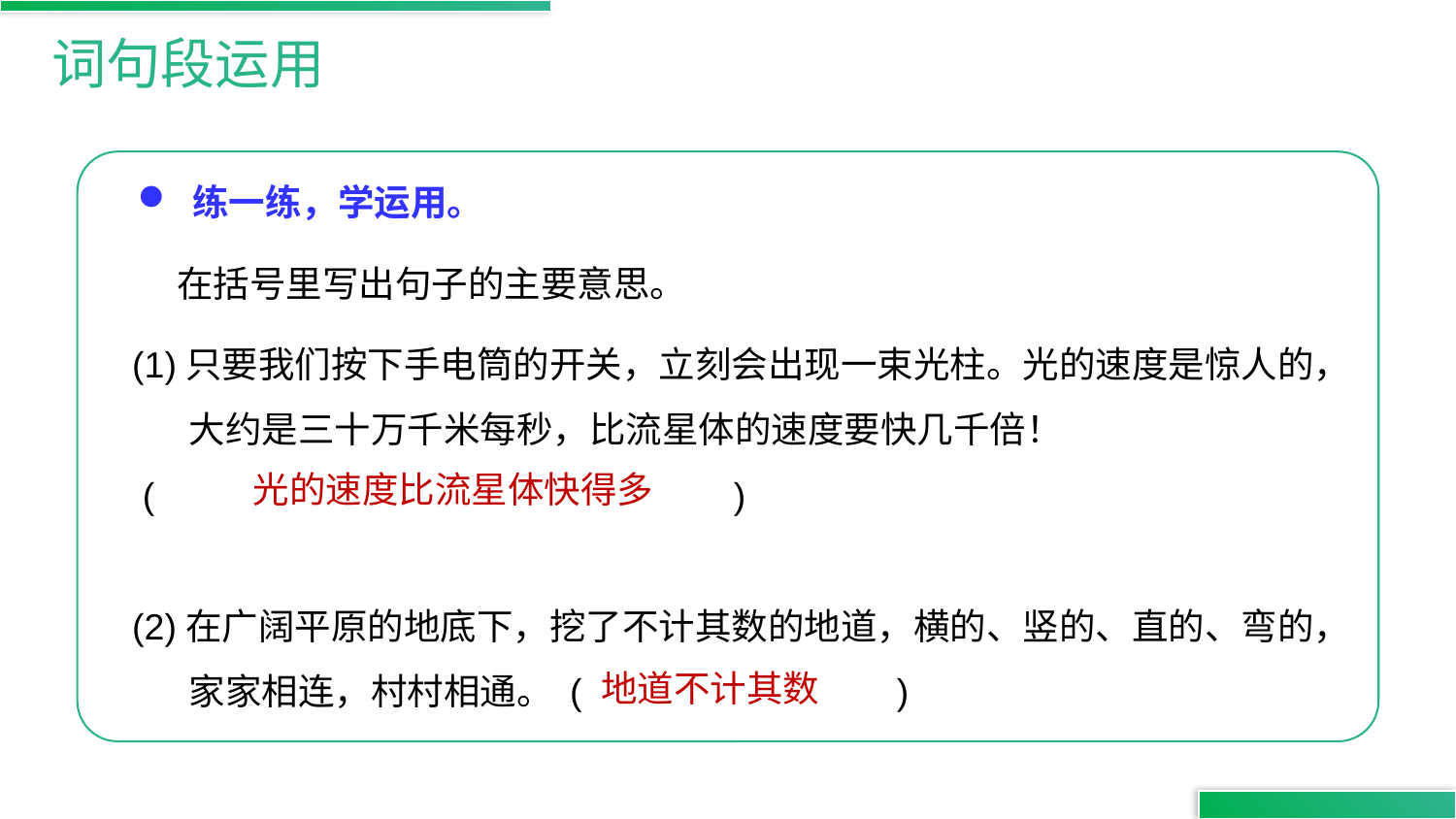

词句段运用
练一练，学运用。
在括号里写出句子的主要意思。
(1)只要我们按下手电筒的开关，立刻会出现一束光柱。光的速度是惊人的，大约是三十万千米每秒，比流星体的速度要快几千倍！
 (                                                         )

(2)在广阔平原的地底下，挖了不计其数的地道，横的、竖的、直的、弯的，家家相连，村村相通。 (                               )
光的速度比流星体快得多
地道不计其数